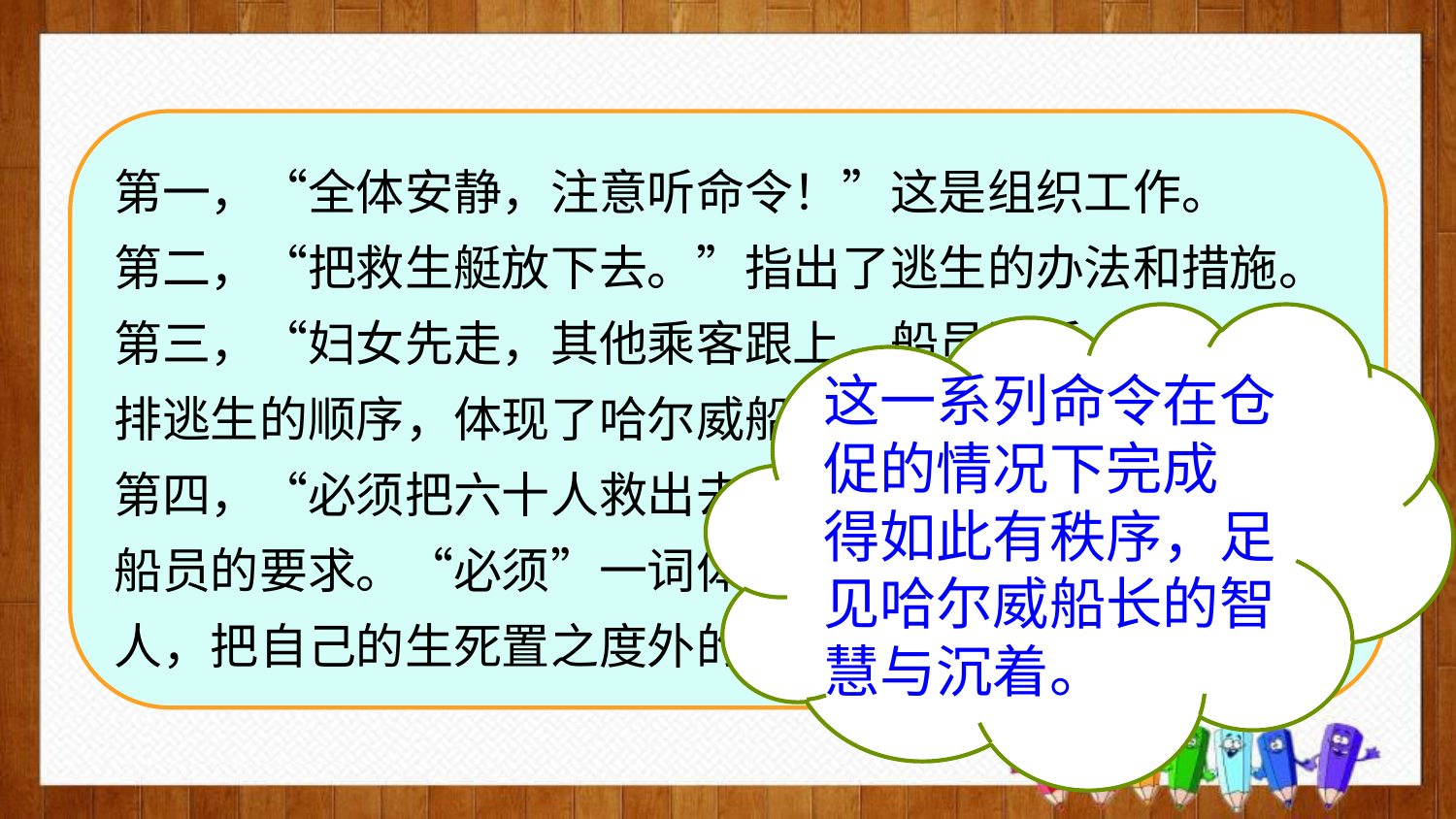

第一，“全体安静，注意听命令！”这是组织工作。
第二，“把救生艇放下去。”指出了逃生的办法和措施。
第三，“妇女先走，其他乘客跟上，船员断后。”这是安排逃生的顺序，体现了哈尔威船长照顾弱者的文明观念。
第四，“必须把六十人救出去! ”这是他的决心，也是对船员的要求。“必须”一词体现了哈尔威船长一心想着他人，把自己的生死置之度外的精神。

这一系列命令在仓促的情况下完成 得如此有秩序，足见哈尔威船长的智慧与沉着。